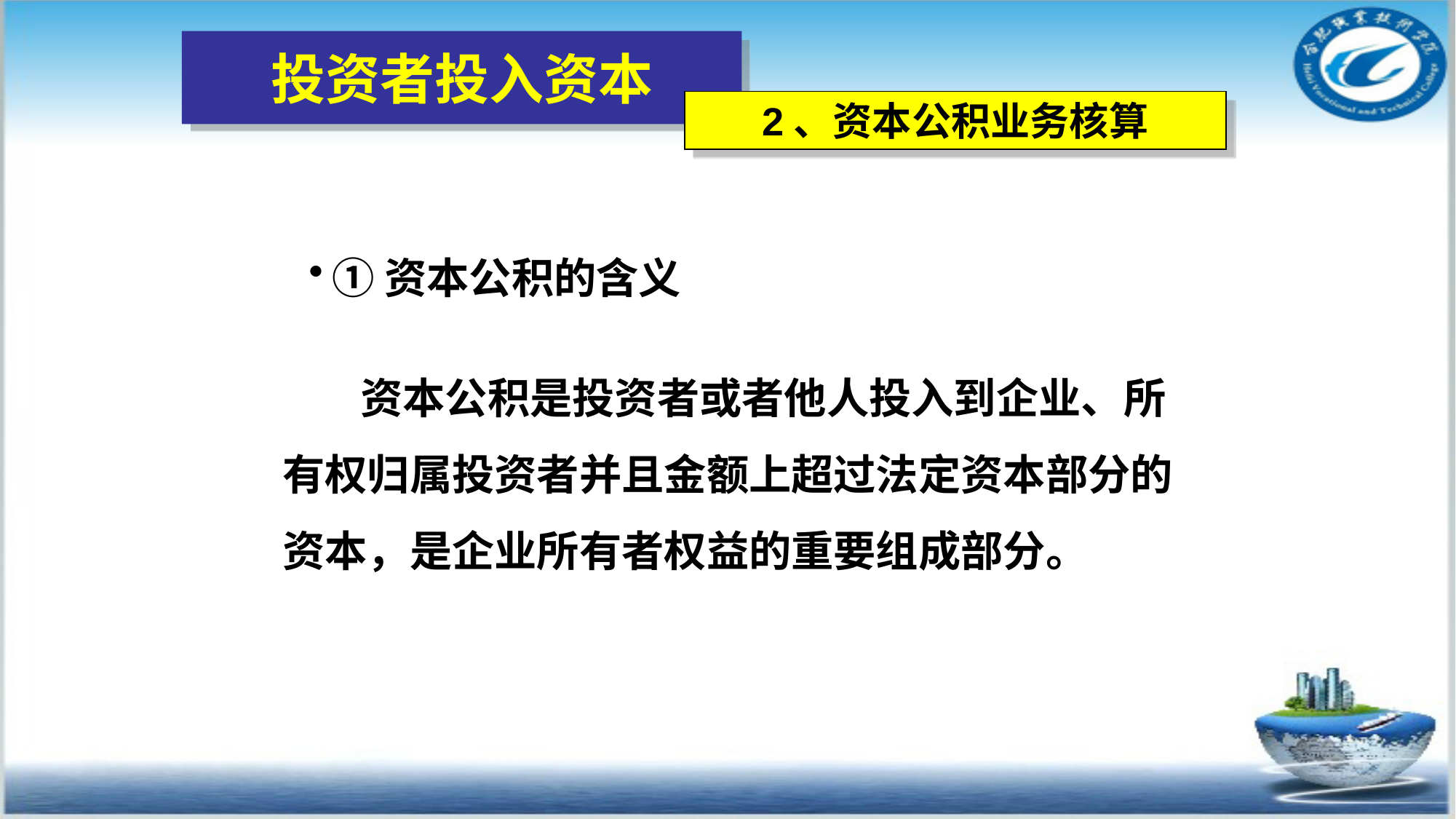

# 投资者投入资本
2、资本公积业务核算
①资本公积的含义
       资本公积是投资者或者他人投入到企业、所有权归属投资者并且金额上超过法定资本部分的资本，是企业所有者权益的重要组成部分。